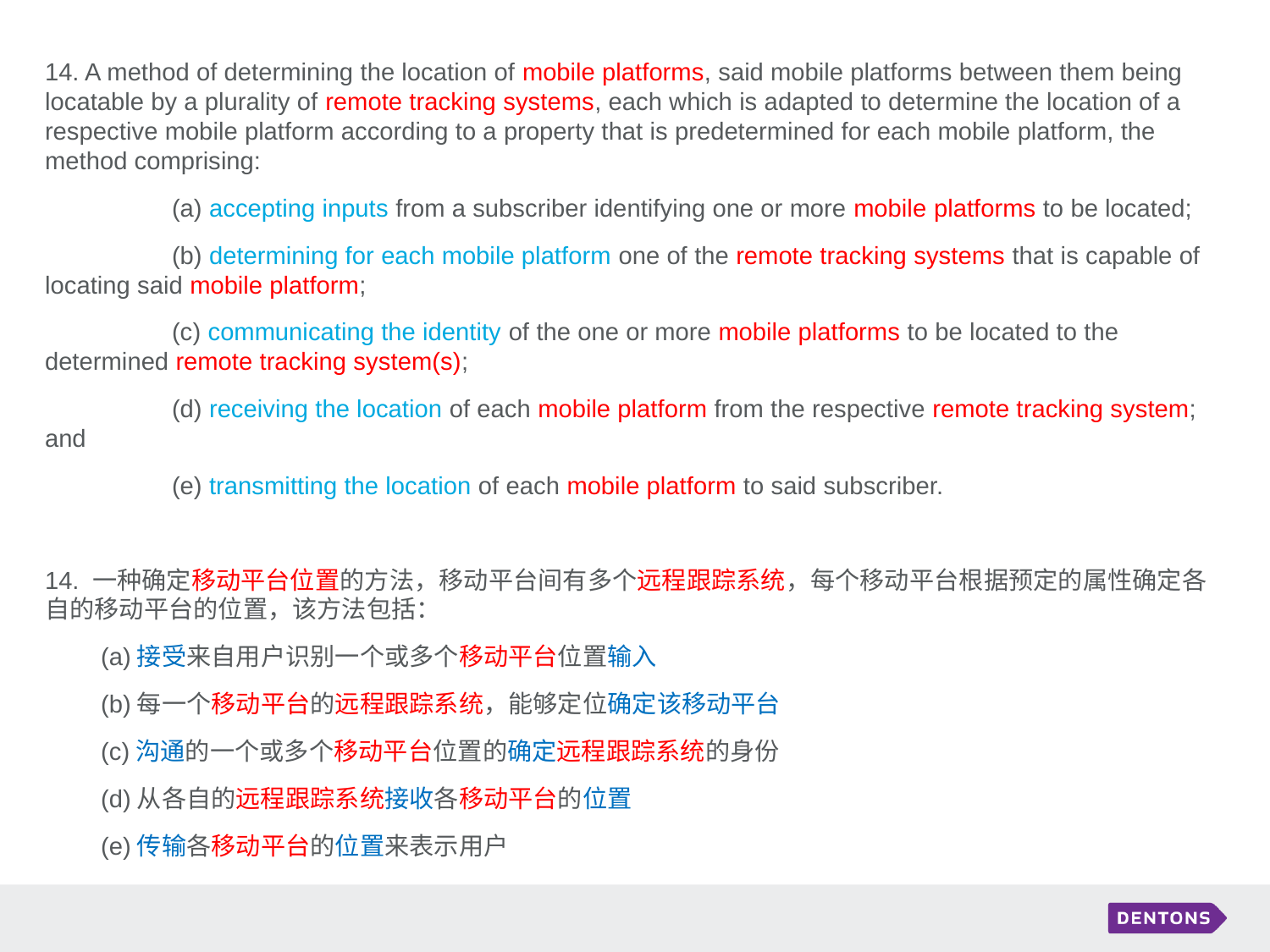

14. A method of determining the location of mobile platforms, said mobile platforms between them being locatable by a plurality of remote tracking systems, each which is adapted to determine the location of a respective mobile platform according to a property that is predetermined for each mobile platform, the method comprising:
	(a) accepting inputs from a subscriber identifying one or more mobile 	platforms to be located;
	(b) determining for each mobile platform one of the remote tracking systems that is capable of locating said mobile platform;
	(c) communicating the identity of the one or more mobile platforms to be located to the determined remote tracking system(s);
	(d) receiving the location of each mobile platform from the respective remote tracking system; and
	(e) transmitting the location of each mobile platform to said subscriber.

14. 一种确定移动平台位置的方法，移动平台间有多个远程跟踪系统，每个移动平台根据预定的属性确定各自的移动平台的位置，该方法包括：
        (a)接受来自用户识别一个或多个移动平台位置输入
        (b)每一个移动平台的远程跟踪系统，能够定位确定该移动平台
        (c)沟通的一个或多个移动平台位置的确定远程跟踪系统的身份
        (d)从各自的远程跟踪系统接收各移动平台的位置
        (e)传输各移动平台的位置来表示用户